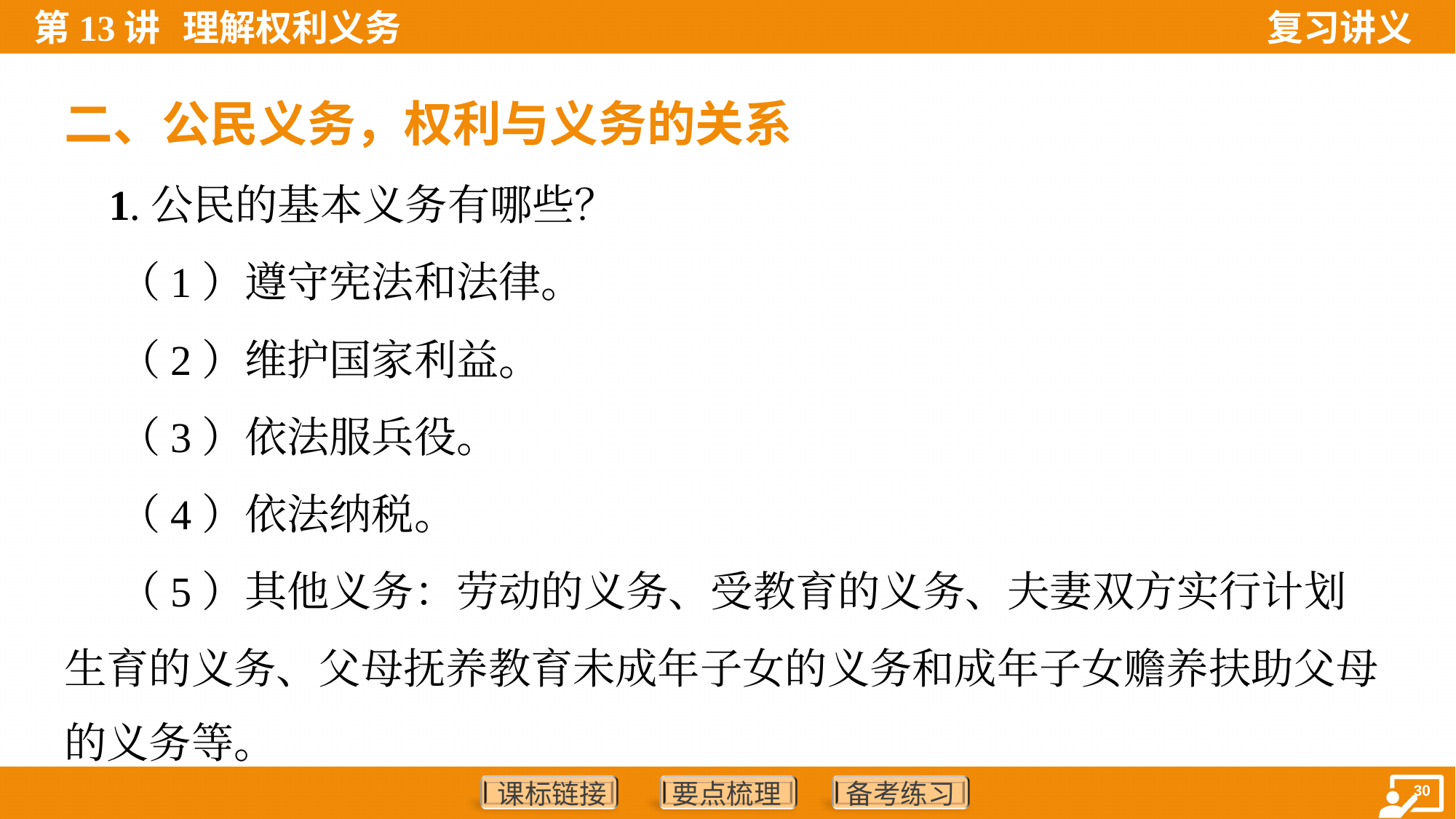

二、公民义务，权利与义务的关系
    1.公民的基本义务有哪些？
    （1）遵守宪法和法律。
    （2）维护国家利益。
    （3）依法服兵役。
    （4）依法纳税。
    （5）其他义务：劳动的义务、受教育的义务、夫妻双方实行计划
生育的义务、父母抚养教育未成年子女的义务和成年子女赡养扶助父母
的义务等。